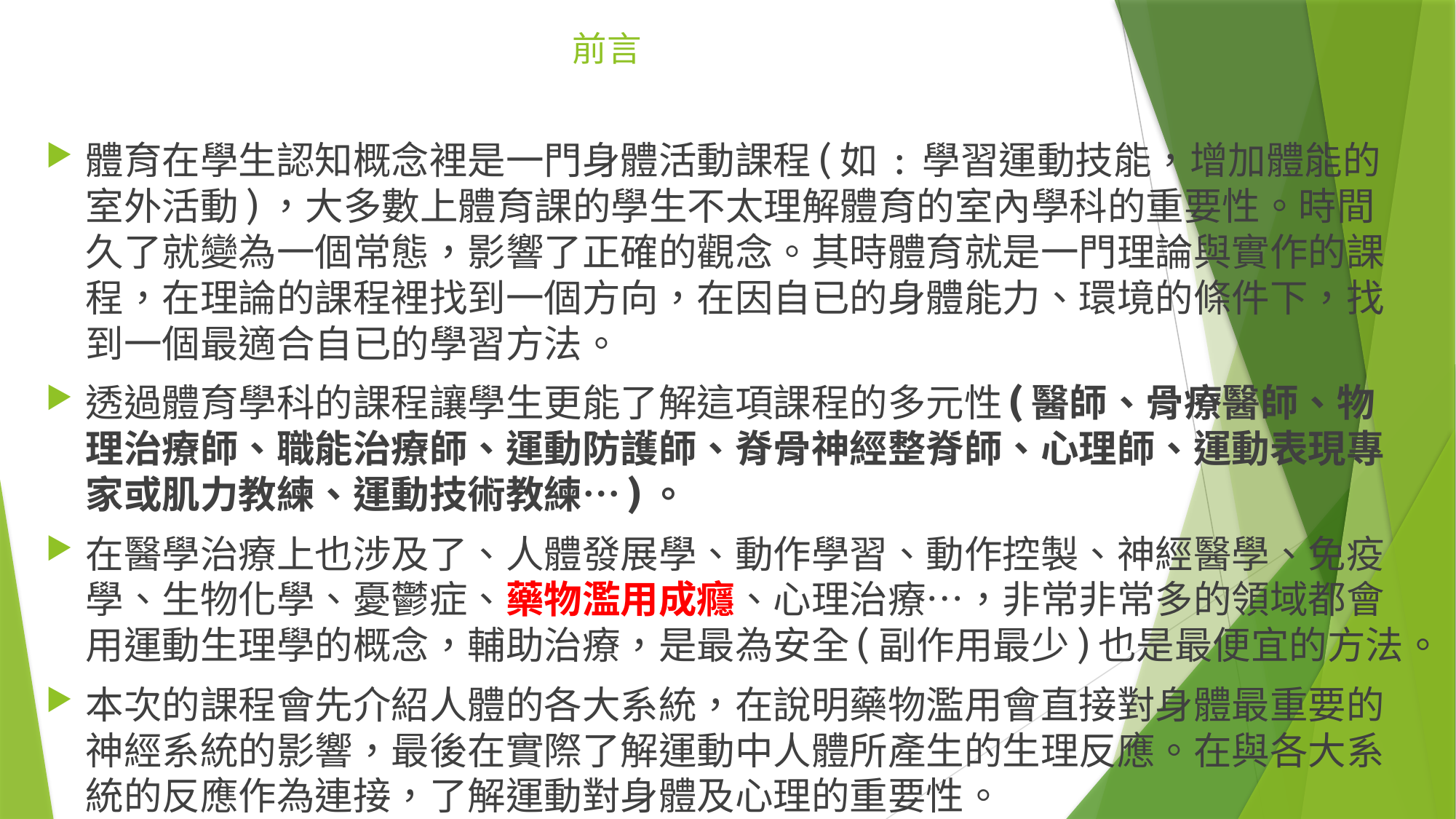

# 前言
體育在學生認知概念裡是一門身體活動課程(如 : 學習運動技能，增加體能的室外活動)，大多數上體育課的學生不太理解體育的室內學科的重要性。時間久了就變為一個常態，影響了正確的觀念。其時體育就是一門理論與實作的課程，在理論的課程裡找到一個方向，在因自已的身體能力、環境的條件下，找到一個最適合自已的學習方法。
透過體育學科的課程讓學生更能了解這項課程的多元性(醫師、骨療醫師、物理治療師、職能治療師、運動防護師、脊骨神經整脊師、心理師、運動表現專家或肌力教練、運動技術教練…)。
在醫學治療上也涉及了、人體發展學、動作學習、動作控製、神經醫學、免疫學、生物化學、憂鬱症、藥物濫用成癮、心理治療…，非常非常多的領域都會用運動生理學的概念，輔助治療，是最為安全(副作用最少)也是最便宜的方法。
本次的課程會先介紹人體的各大系統，在說明藥物濫用會直接對身體最重要的神經系統的影響，最後在實際了解運動中人體所產生的生理反應。在與各大系統的反應作為連接，了解運動對身體及心理的重要性。